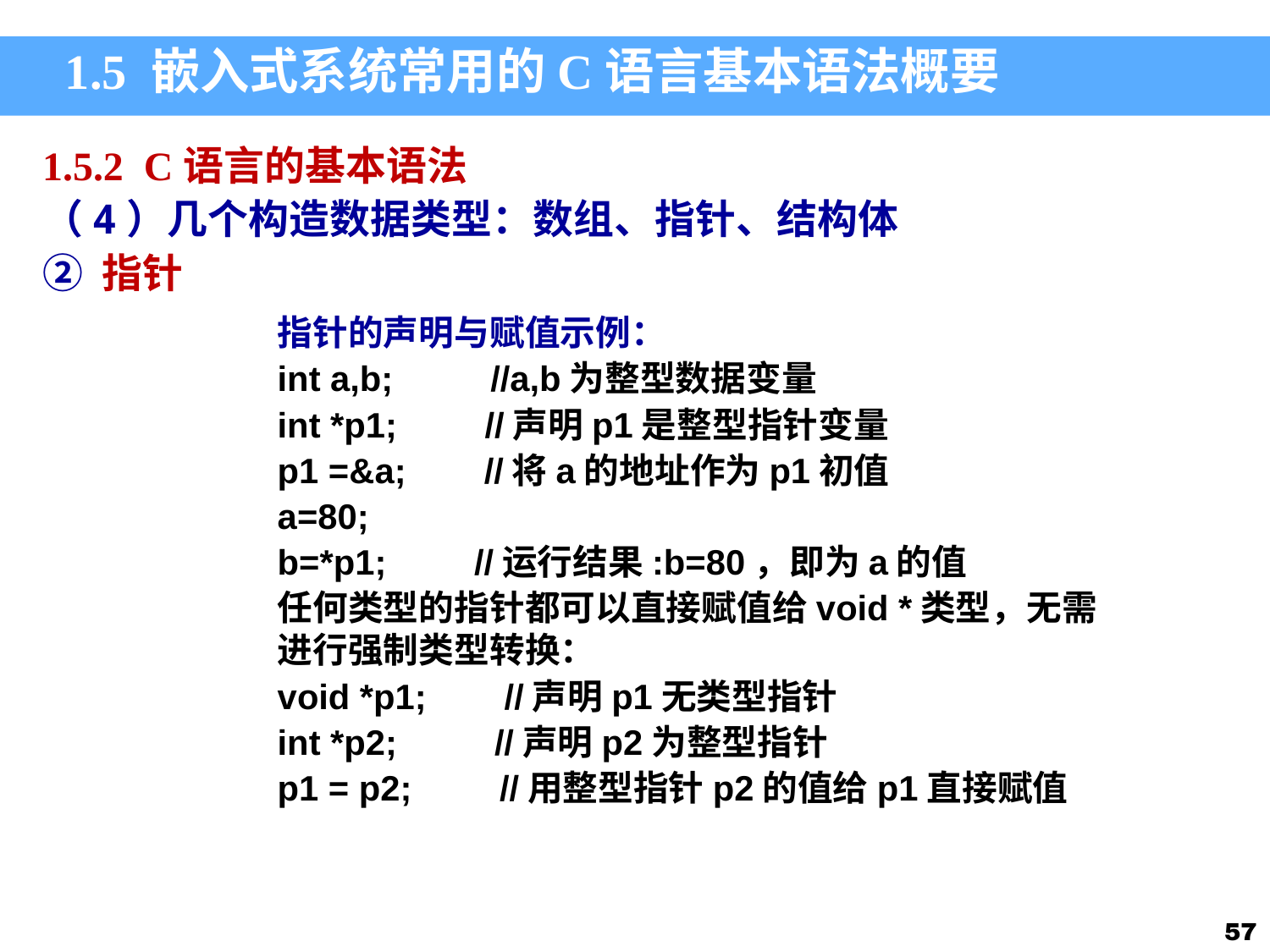

1.5 嵌入式系统常用的C语言基本语法概要
1.5.2  C语言的基本语法
（4）几个构造数据类型：数组、指针、结构体
② 指针
指针的声明与赋值示例：
int a,b;          //a,b为整型数据变量
int *p1;         //声明p1是整型指针变量
p1 =&a;        //将a的地址作为p1初值
a=80;
b=*p1;         //运行结果:b=80，即为a的值
任何类型的指针都可以直接赋值给void *类型，无需进行强制类型转换：
void *p1;        //声明p1无类型指针
int *p2;          //声明p2为整型指针
p1 = p2;         //用整型指针p2的值给p1直接赋值
57